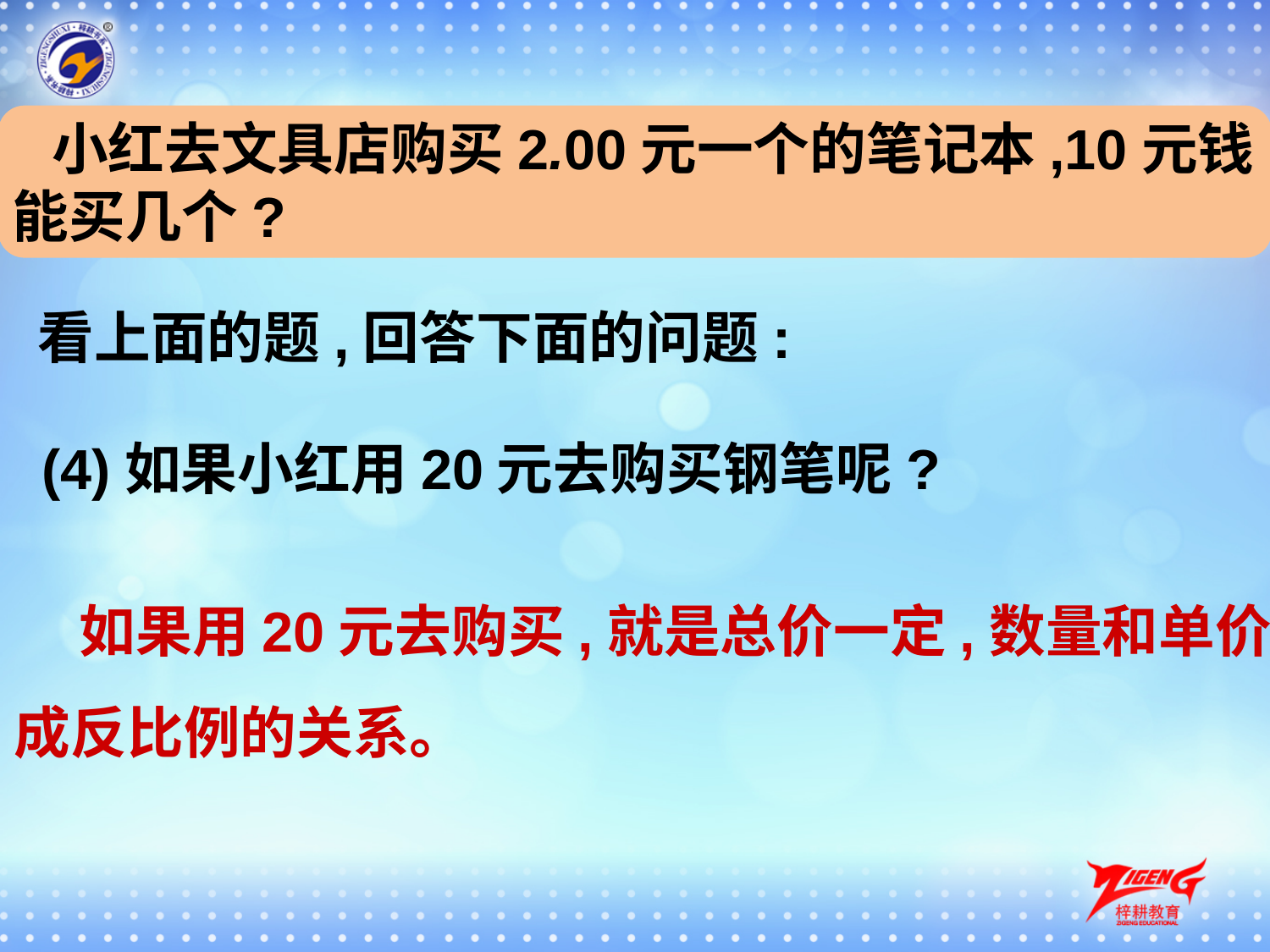

小红去文具店购买2.00元一个的笔记本,10元钱能买几个?
看上面的题,回答下面的问题:
(4)如果小红用20元去购买钢笔呢?
    如果用20元去购买,就是总价一定,数量和单价
成反比例的关系。